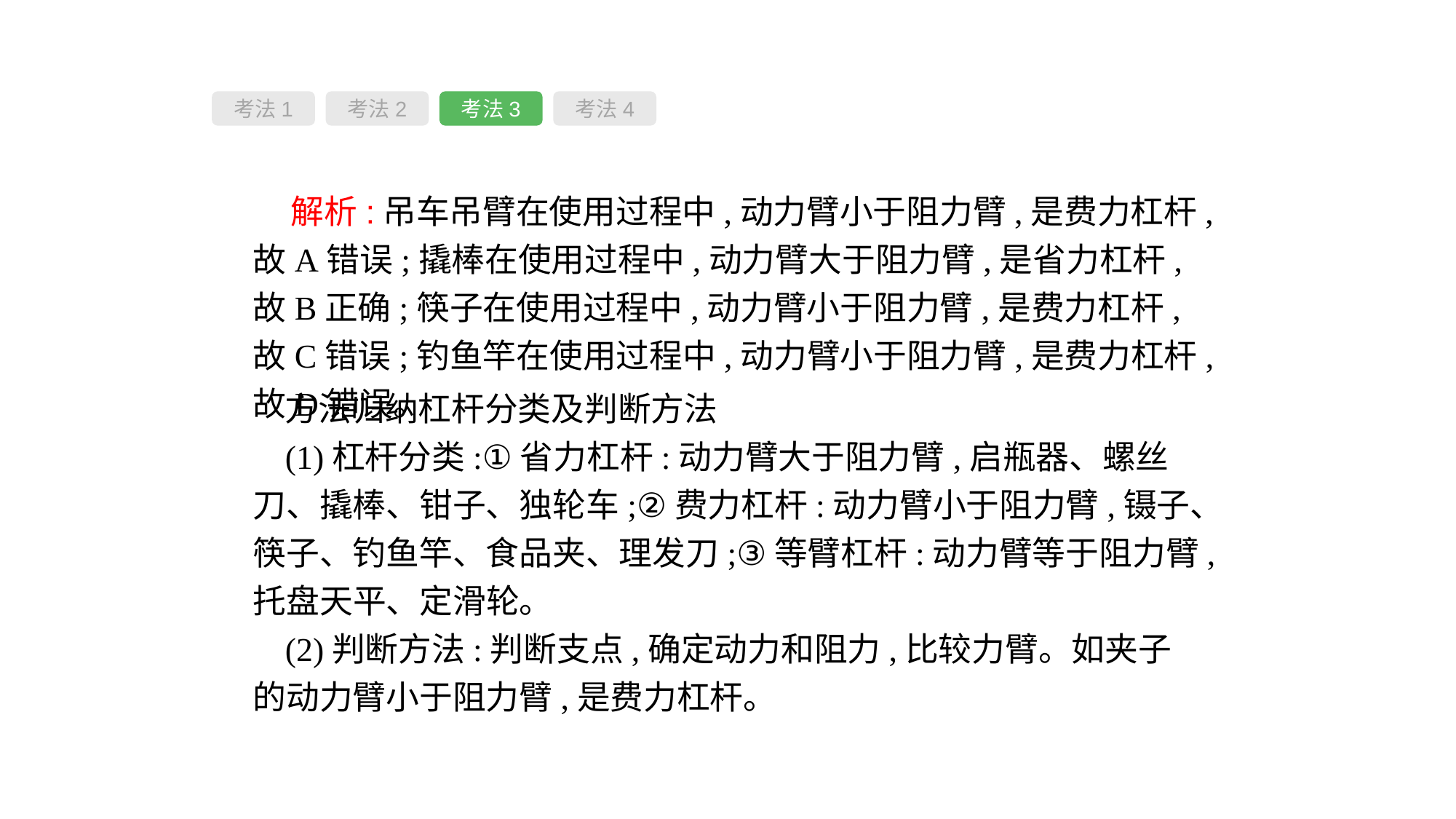

考法1
考法2
考法3
考法4
    解析:吊车吊臂在使用过程中,动力臂小于阻力臂,是费力杠杆,故A错误;撬棒在使用过程中,动力臂大于阻力臂,是省力杠杆,故B正确;筷子在使用过程中,动力臂小于阻力臂,是费力杠杆,故C错误;钓鱼竿在使用过程中,动力臂小于阻力臂,是费力杠杆,故D错误。
方法归纳杠杆分类及判断方法
(1)杠杆分类:①省力杠杆:动力臂大于阻力臂,启瓶器、螺丝刀、撬棒、钳子、独轮车;②费力杠杆:动力臂小于阻力臂,镊子、筷子、钓鱼竿、食品夹、理发刀;③等臂杠杆:动力臂等于阻力臂,托盘天平、定滑轮。
(2)判断方法:判断支点,确定动力和阻力,比较力臂。如夹子的动力臂小于阻力臂,是费力杠杆。